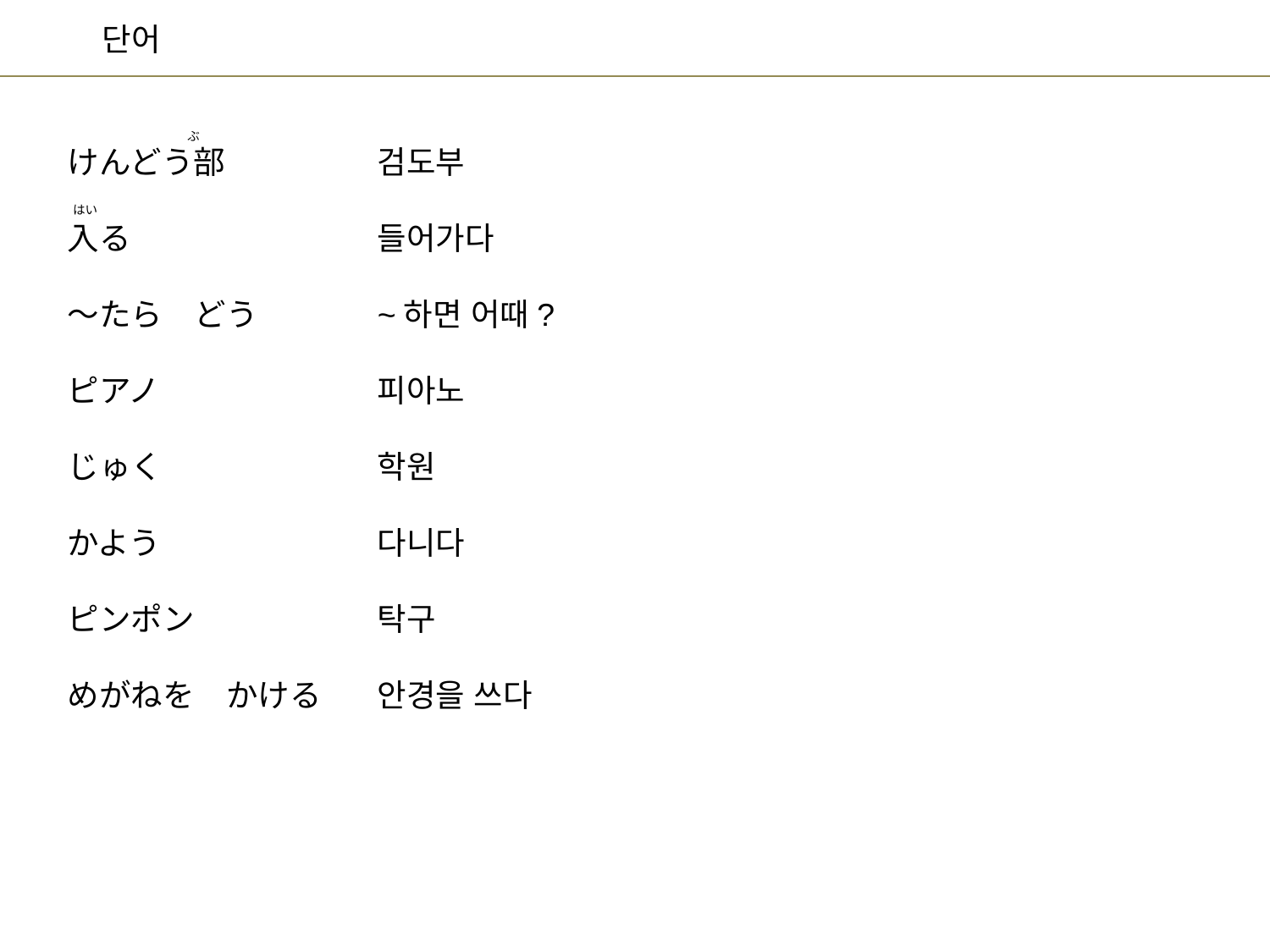

ぶ
검도부

들어가다

~하면 어때?

피아노

학원

다니다

탁구

안경을 쓰다
けんどう部

入る

～たら　どう

ピアノ

じゅく

かよう

ピンポン

めがねを　かける
はい